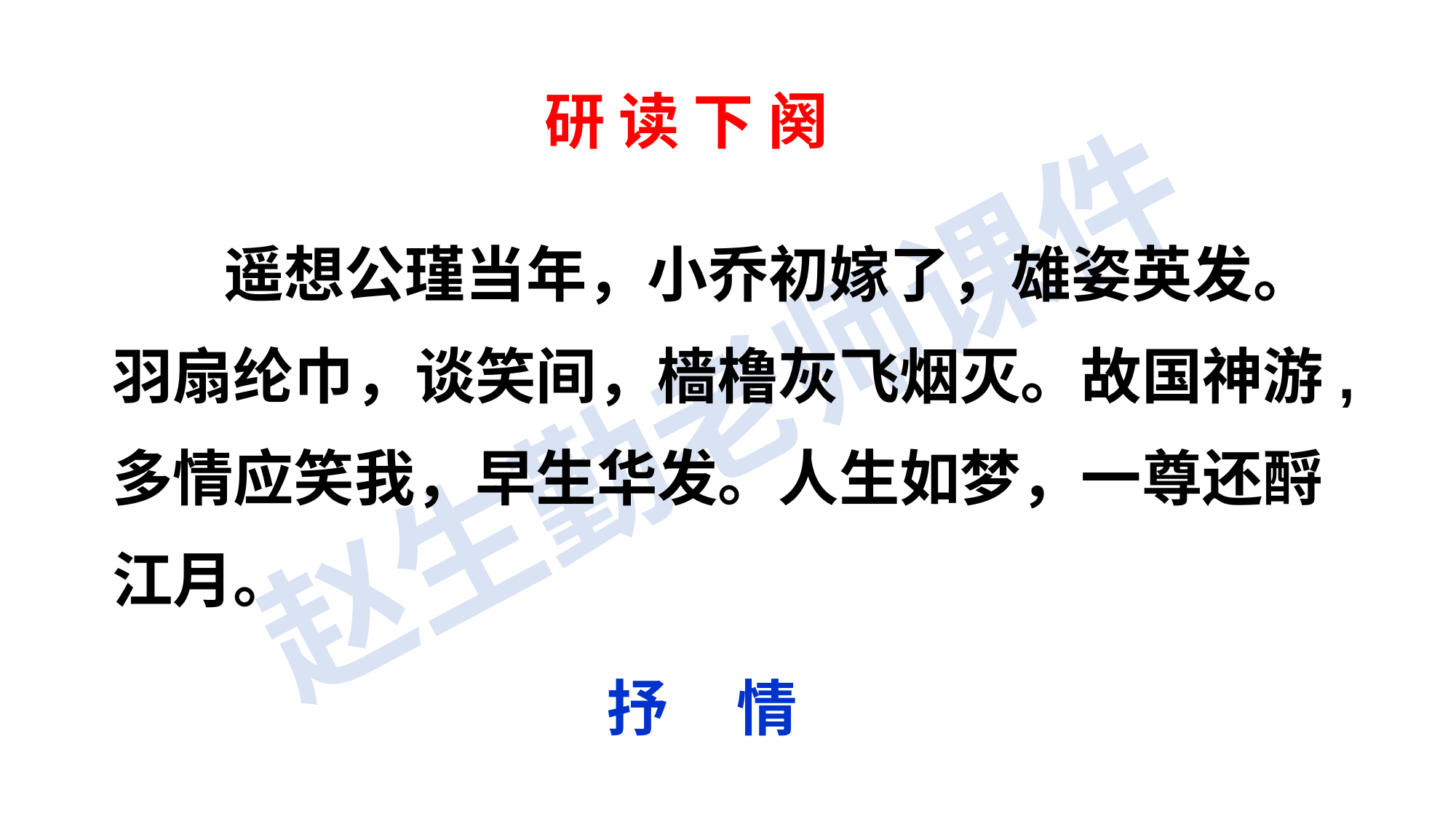

研 读 下 阕

       遥想公瑾当年，小乔初嫁了，雄姿英发。羽扇纶巾，谈笑间，樯橹灰飞烟灭。故国神游,多情应笑我，早生华发。人生如梦，一尊还酹江月。
抒     情